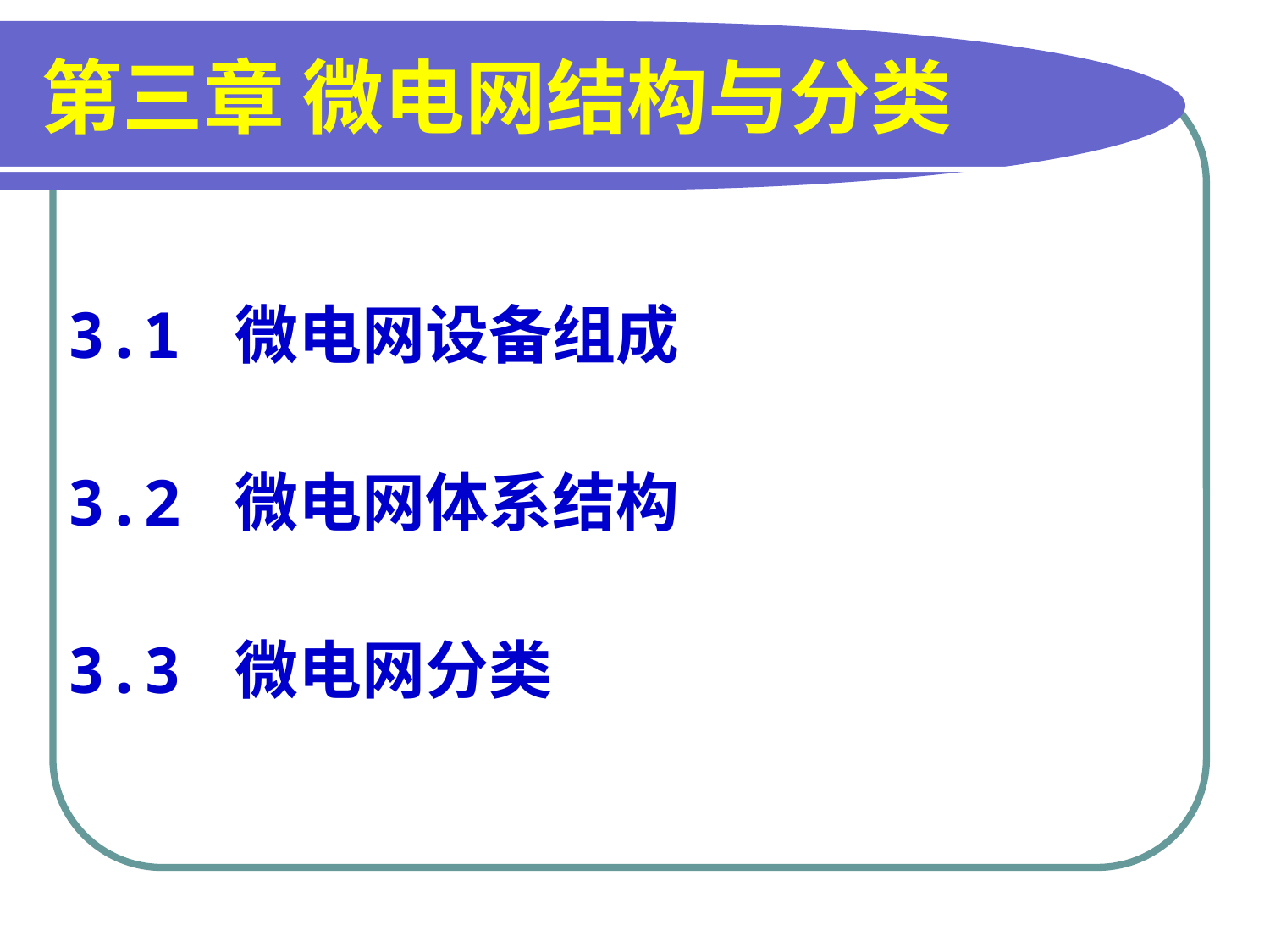

# 第三章 微电网结构与分类
3.1 微电网设备组成
3.2 微电网体系结构
3.3 微电网分类
1.3 微电网现状
29